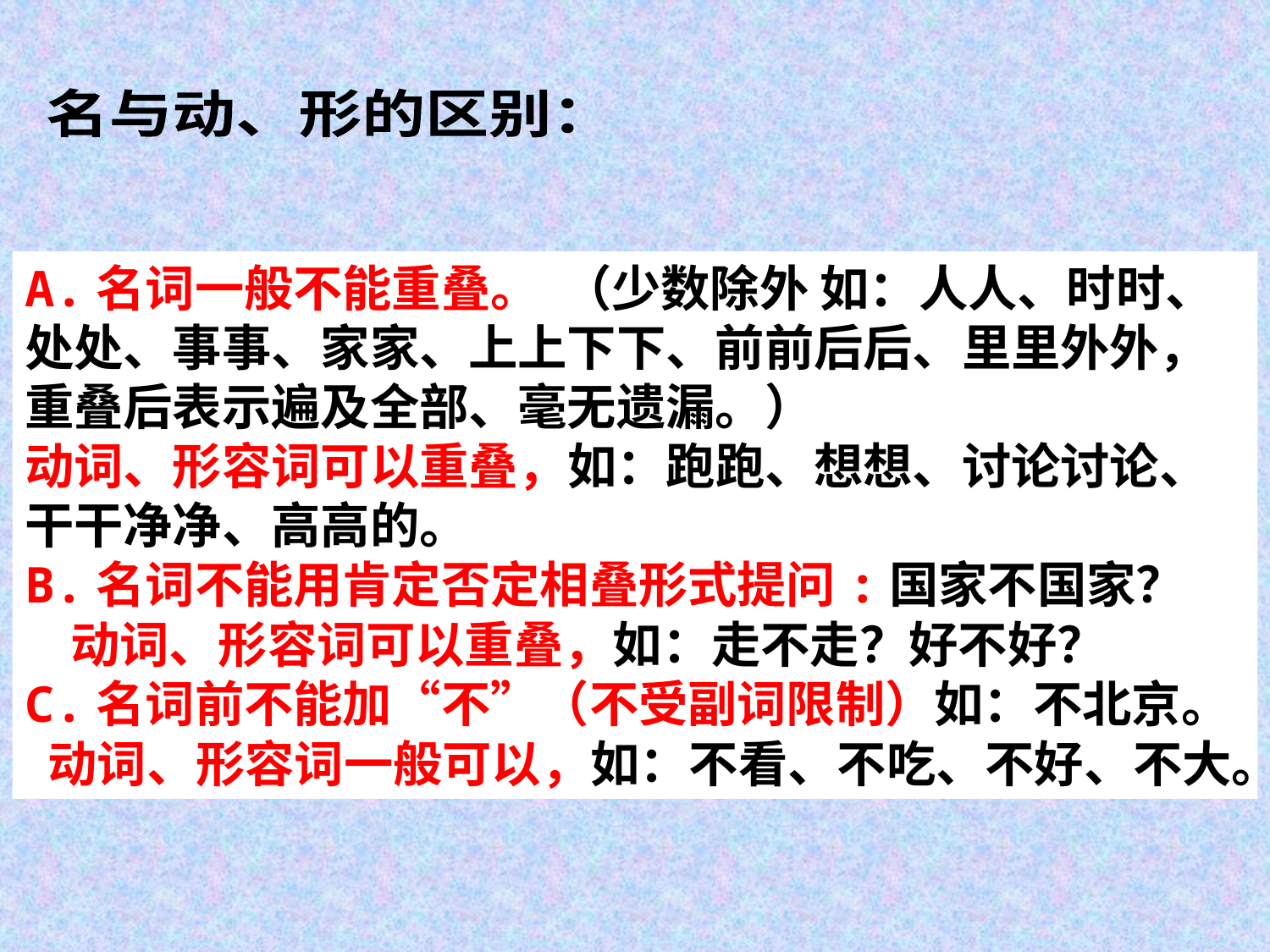

名与动、形的区别：

A.名词一般不能重叠。  （少数除外 如：人人、时时、处处、事事、家家、上上下下、前前后后、里里外外，重叠后表示遍及全部、毫无遗漏。） 　　
动词、形容词可以重叠，如：跑跑、想想、讨论讨论、干干净净、高高的。 　　
B.名词不能用肯定否定相叠形式提问:国家不国家？
   动词、形容词可以重叠，如：走不走？好不好？ 　　
C.名词前不能加“不”（不受副词限制）如：不北京。
 动词、形容词一般可以，如：不看、不吃、不好、不大。